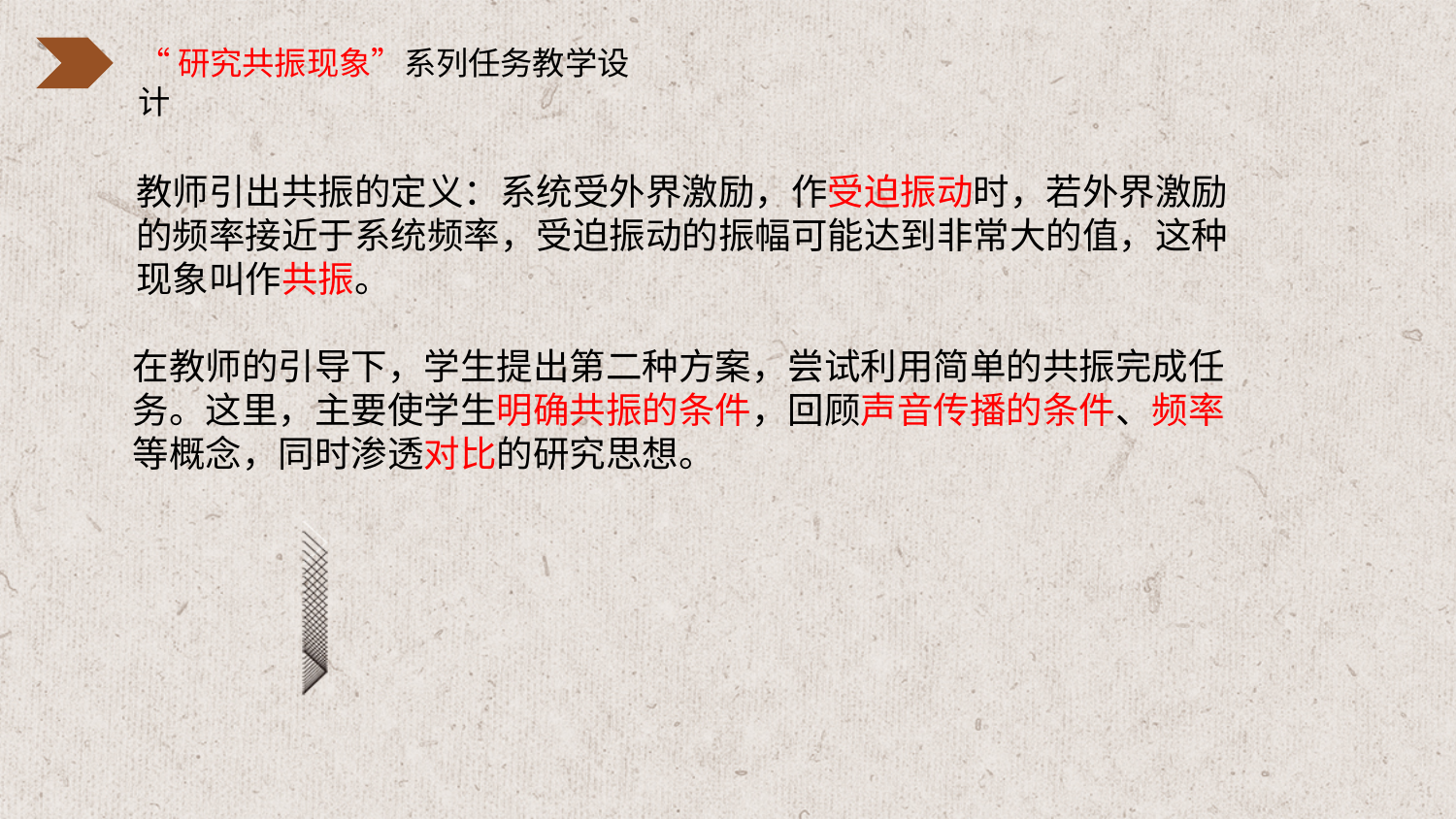

教师引出共振的定义：系统受外界激励，作受迫振动时，若外界激励的频率接近于系统频率，受迫振动的振幅可能达到非常大的值，这种现象叫作共振。
在教师的引导下，学生提出第二种方案，尝试利用简单的共振完成任务。这里，主要使学生明确共振的条件，回顾声音传播的条件、频率等概念，同时渗透对比的研究思想。